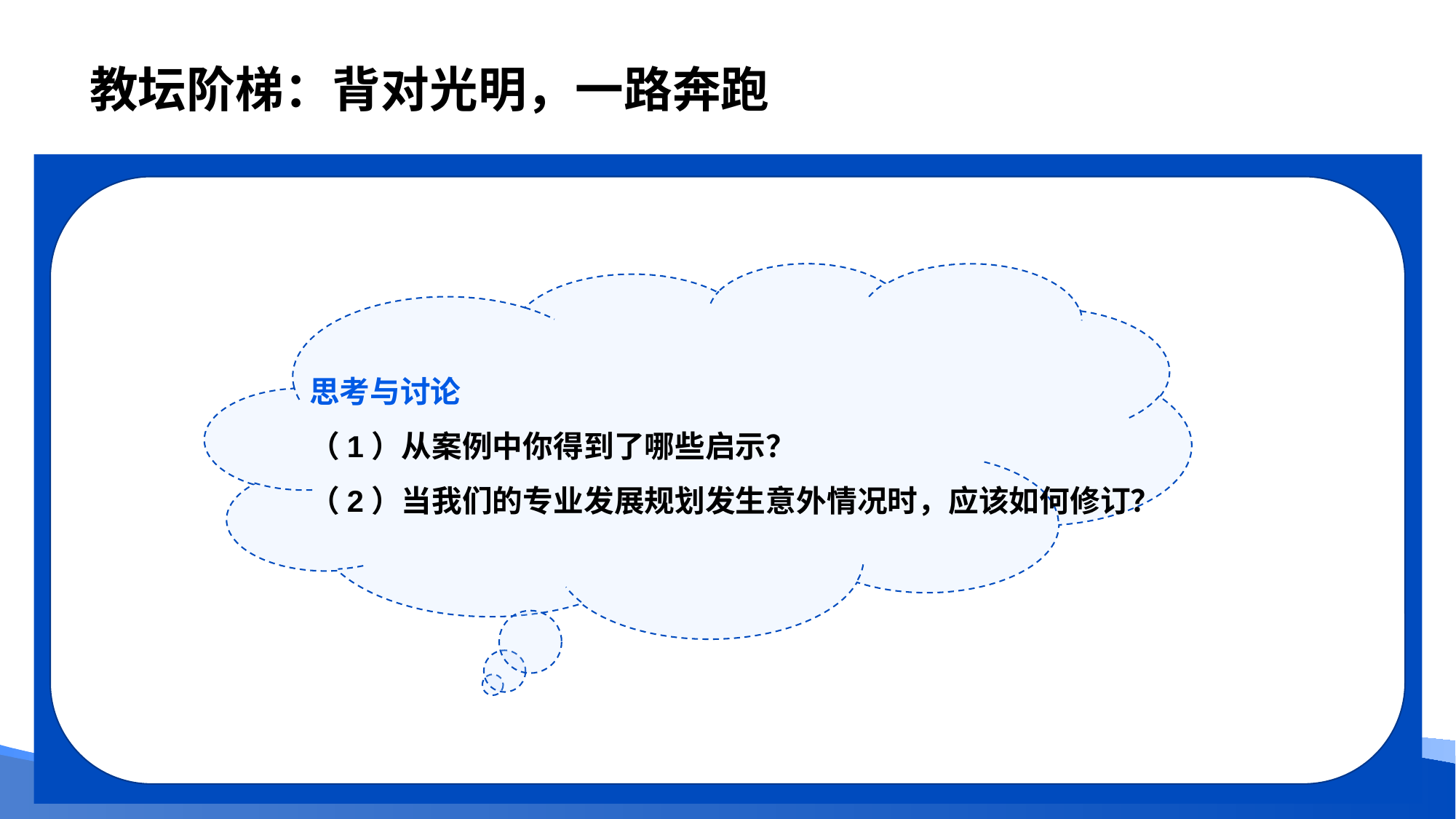

# 教坛阶梯：背对光明，一路奔跑

思考与讨论
（1）从案例中你得到了哪些启示？
（2）当我们的专业发展规划发生意外情况时，应该如何修订？